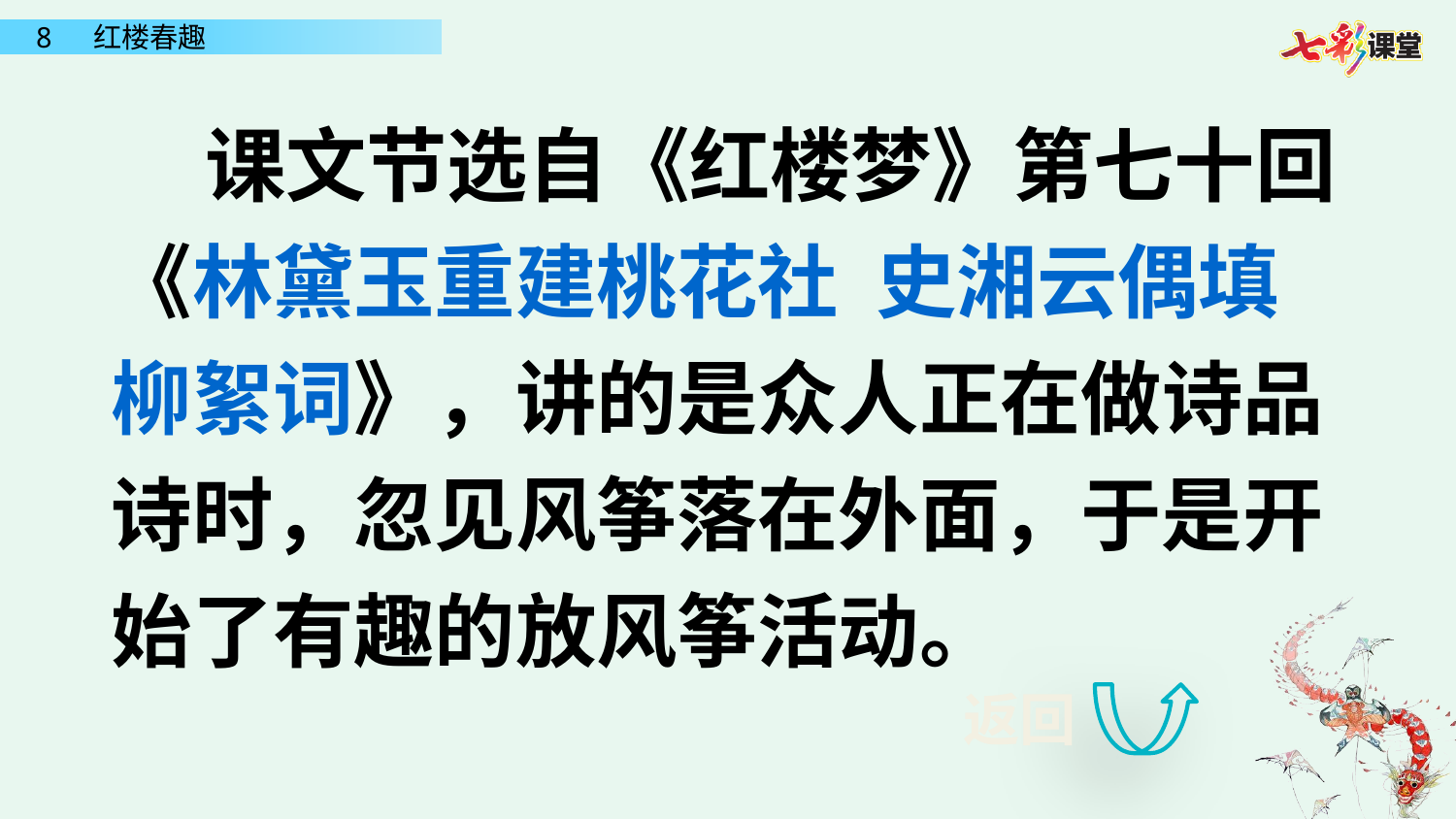

课文节选自《红楼梦》第七十回《林黛玉重建桃花社  史湘云偶填柳絮词》，讲的是众人正在做诗品诗时，忽见风筝落在外面，于是开始了有趣的放风筝活动。

返回